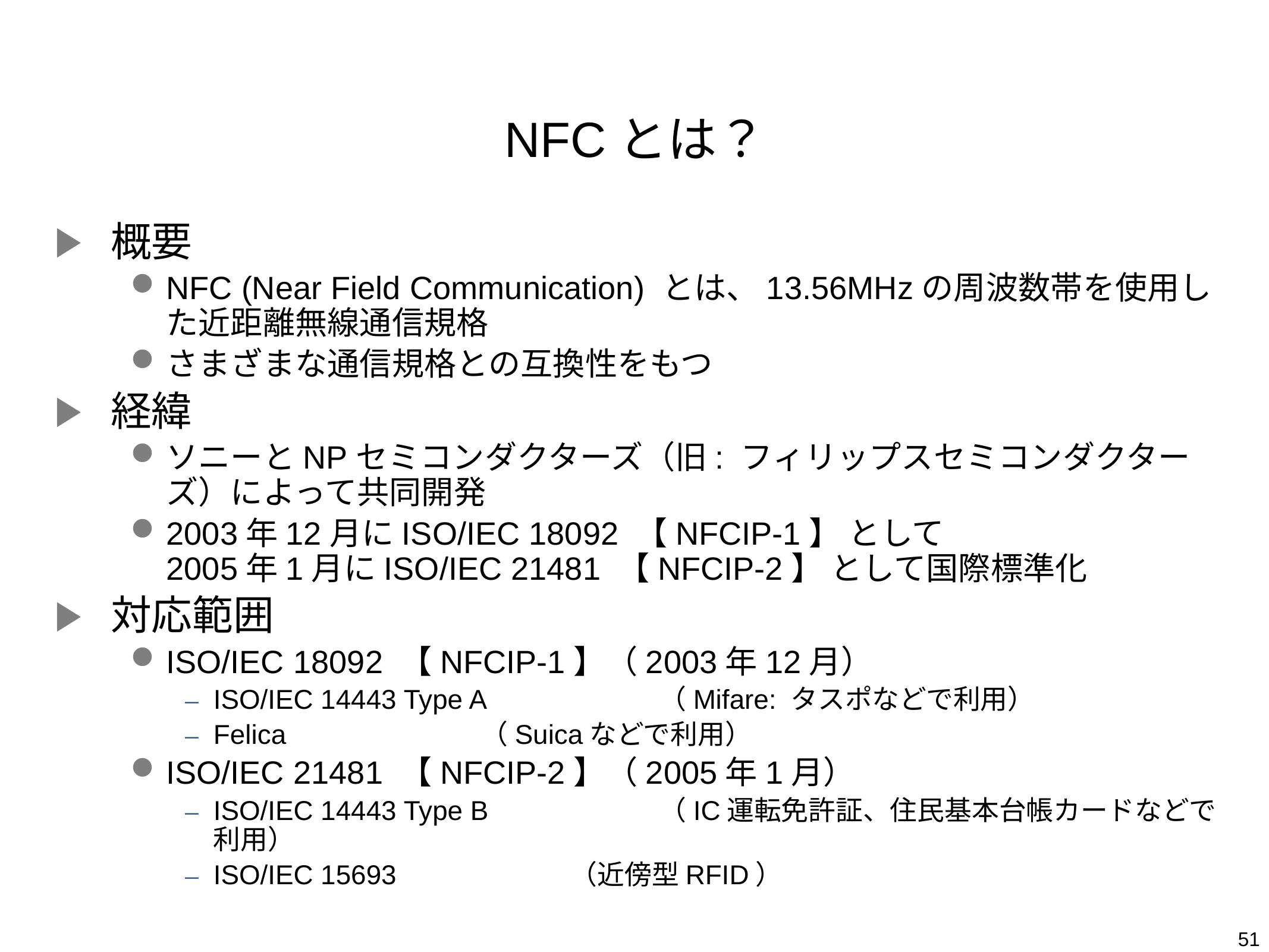

# NFCとは？
概要
NFC (Near Field Communication) とは、13.56MHzの周波数帯を使用した近距離無線通信規格
さまざまな通信規格との互換性をもつ
経緯
ソニーとNPセミコンダクターズ（旧: フィリップスセミコンダクターズ）によって共同開発
2003年12月にISO/IEC 18092 【NFCIP-1】 として
2005年1月にISO/IEC 21481 【NFCIP-2】 として国際標準化
対応範囲
ISO/IEC 18092 【NFCIP-1】（2003年12月）
ISO/IEC 14443 Type A		（Mifare: タスポなどで利用）
Felica			（Suicaなどで利用）
ISO/IEC 21481 【NFCIP-2】（2005年1月）
ISO/IEC 14443 Type B		（IC運転免許証、住民基本台帳カードなどで利用）
ISO/IEC 15693 		（近傍型RFID）
51